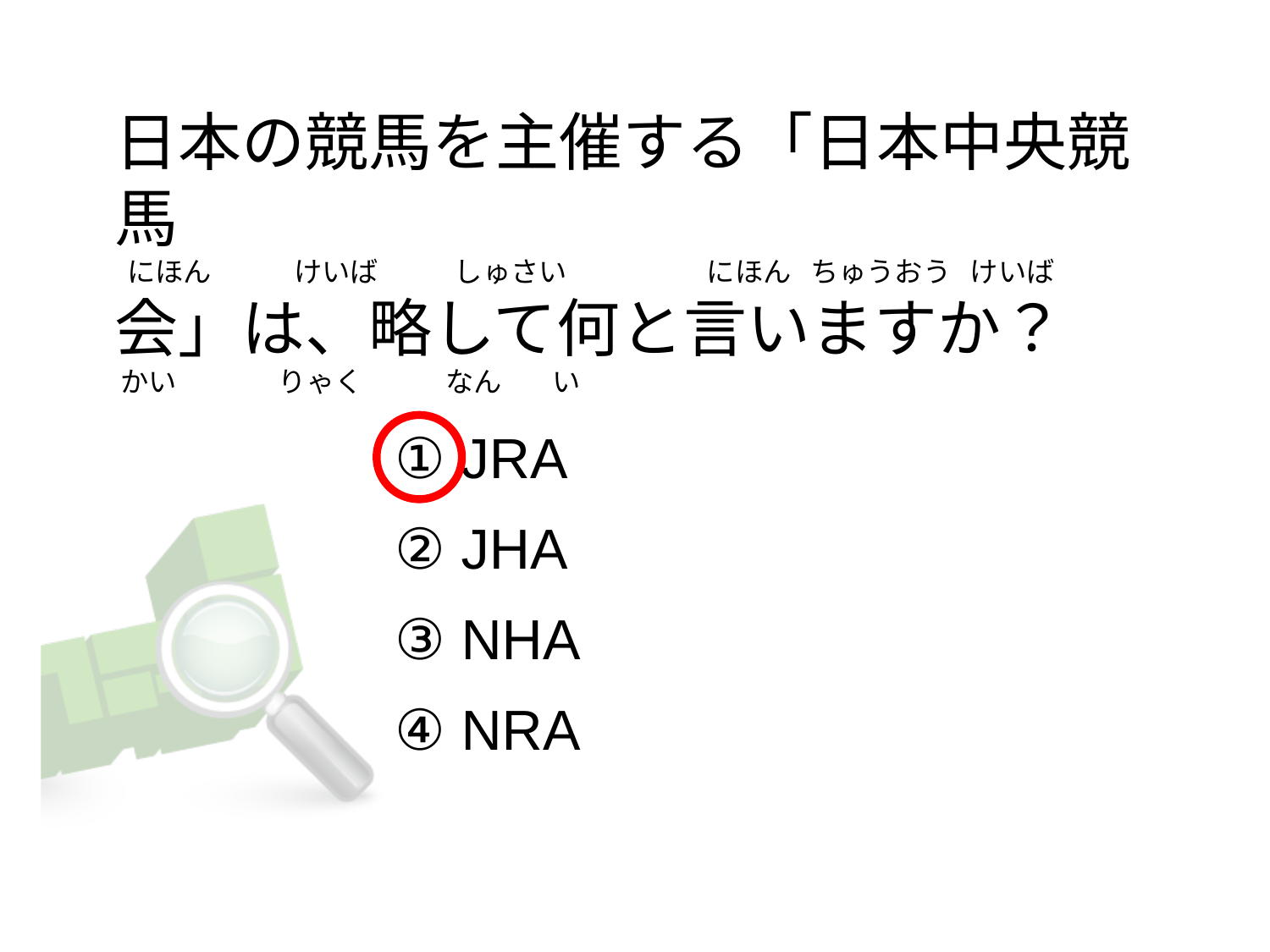

# 日本の競馬を主催する「日本中央競馬   にほん             けいば            しゅさい                      にほん   ちゅうおう   けいば会」は、略して何と言いますか？  かい                りゃく             なん        い

① JRA
② JHA
③ NHA
④ NRA